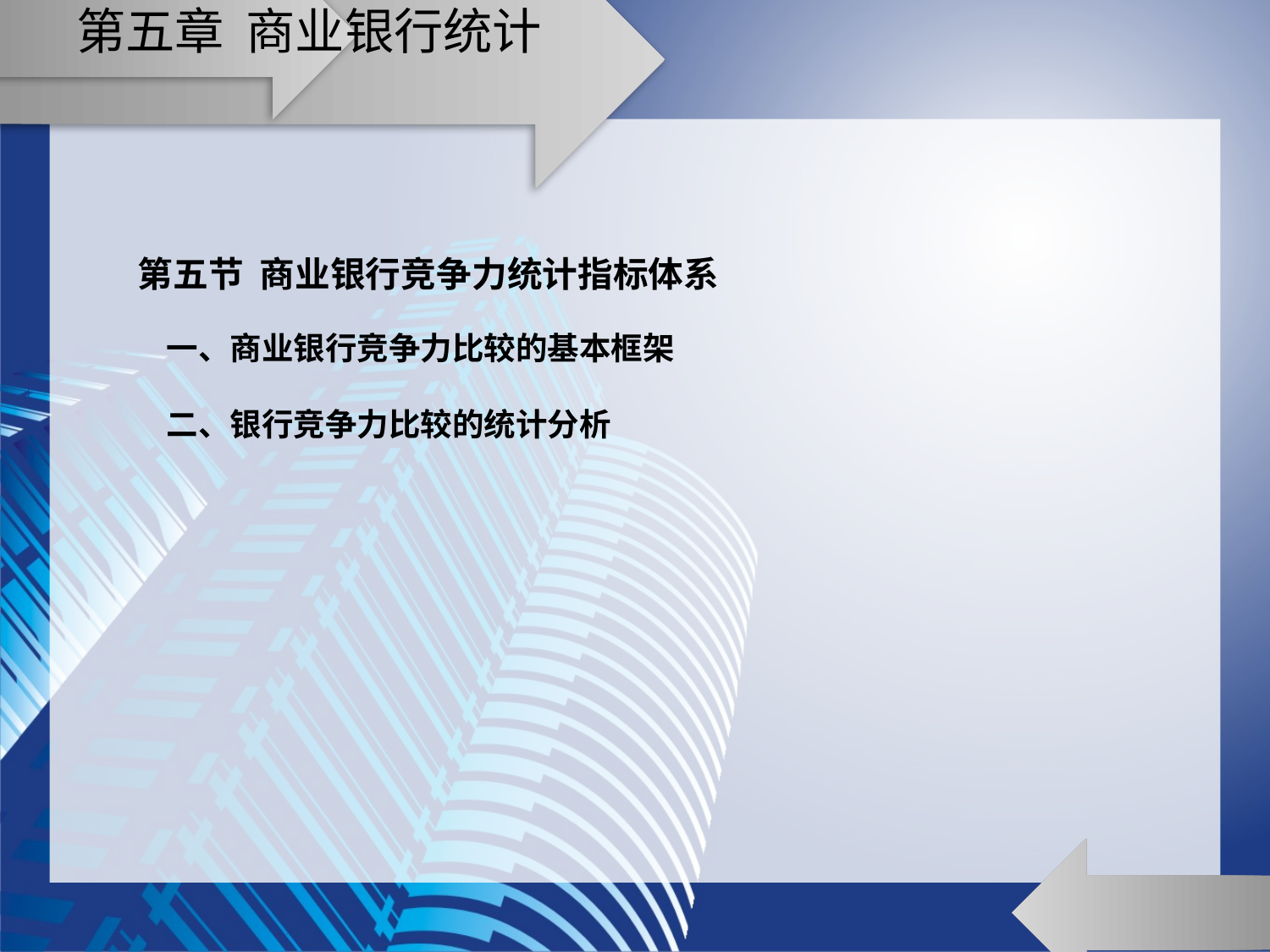

# 第五章  商业银行统计
第五节  商业银行竞争力统计指标体系

   一、商业银行竞争力比较的基本框架

   二、银行竞争力比较的统计分析